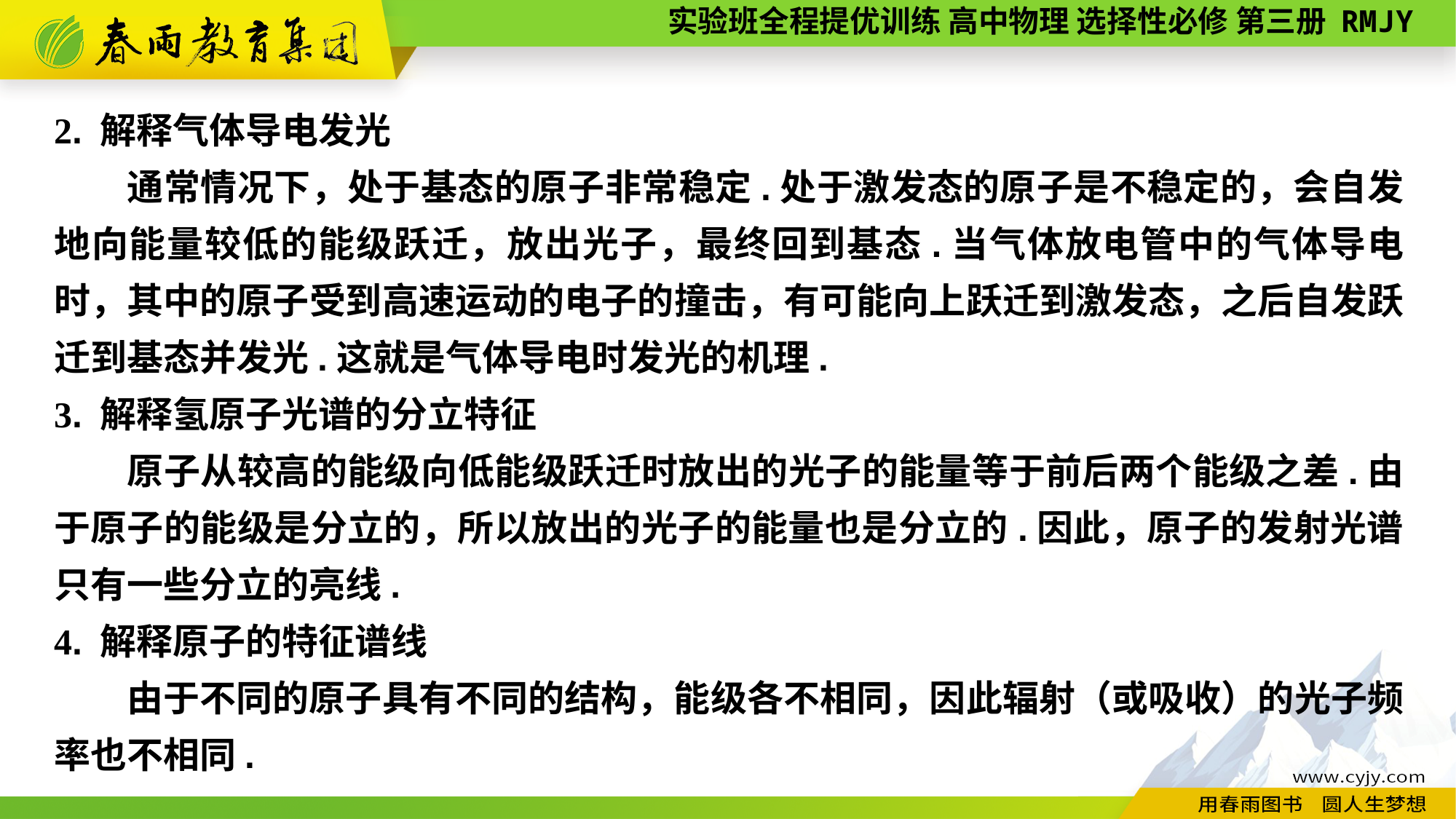

2. 解释气体导电发光
　　通常情况下，处于基态的原子非常稳定.处于激发态的原子是不稳定的，会自发地向能量较低的能级跃迁，放出光子，最终回到基态.当气体放电管中的气体导电时，其中的原子受到高速运动的电子的撞击，有可能向上跃迁到激发态，之后自发跃迁到基态并发光.这就是气体导电时发光的机理.
3. 解释氢原子光谱的分立特征
　　原子从较高的能级向低能级跃迁时放出的光子的能量等于前后两个能级之差.由于原子的能级是分立的，所以放出的光子的能量也是分立的.因此，原子的发射光谱只有一些分立的亮线.
4. 解释原子的特征谱线
　　由于不同的原子具有不同的结构，能级各不相同，因此辐射（或吸收）的光子频率也不相同.